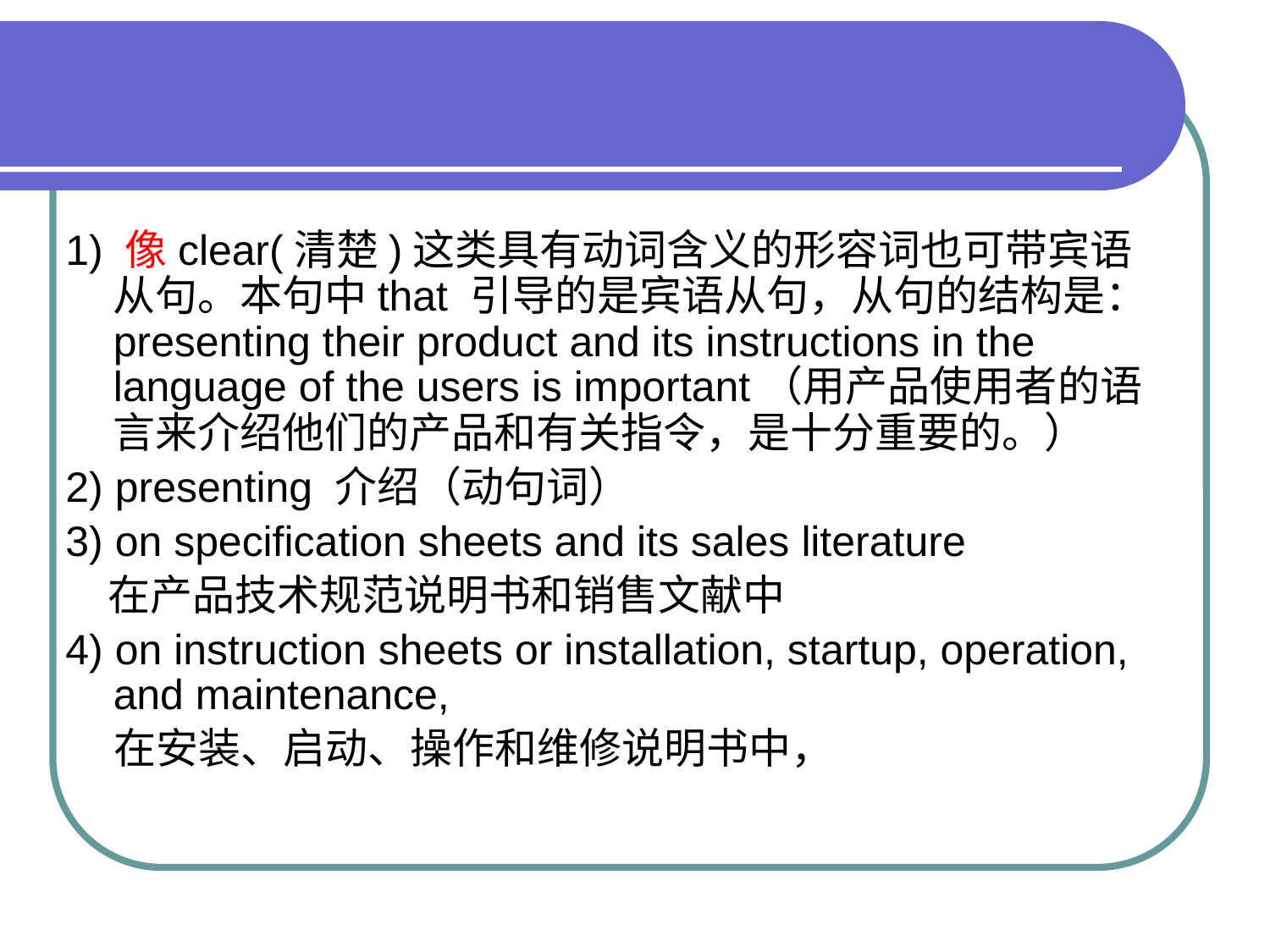

#
1) 像clear(清楚)这类具有动词含义的形容词也可带宾语从句。本句中that 引导的是宾语从句，从句的结构是：presenting their product and its instructions in the language of the users is important（用产品使用者的语言来介绍他们的产品和有关指令，是十分重要的。）
2) presenting 介绍（动句词）
3) on specification sheets and its sales literature
　在产品技术规范说明书和销售文献中
4) on instruction sheets or installation, startup, operation, and maintenance,
    在安装、启动、操作和维修说明书中，